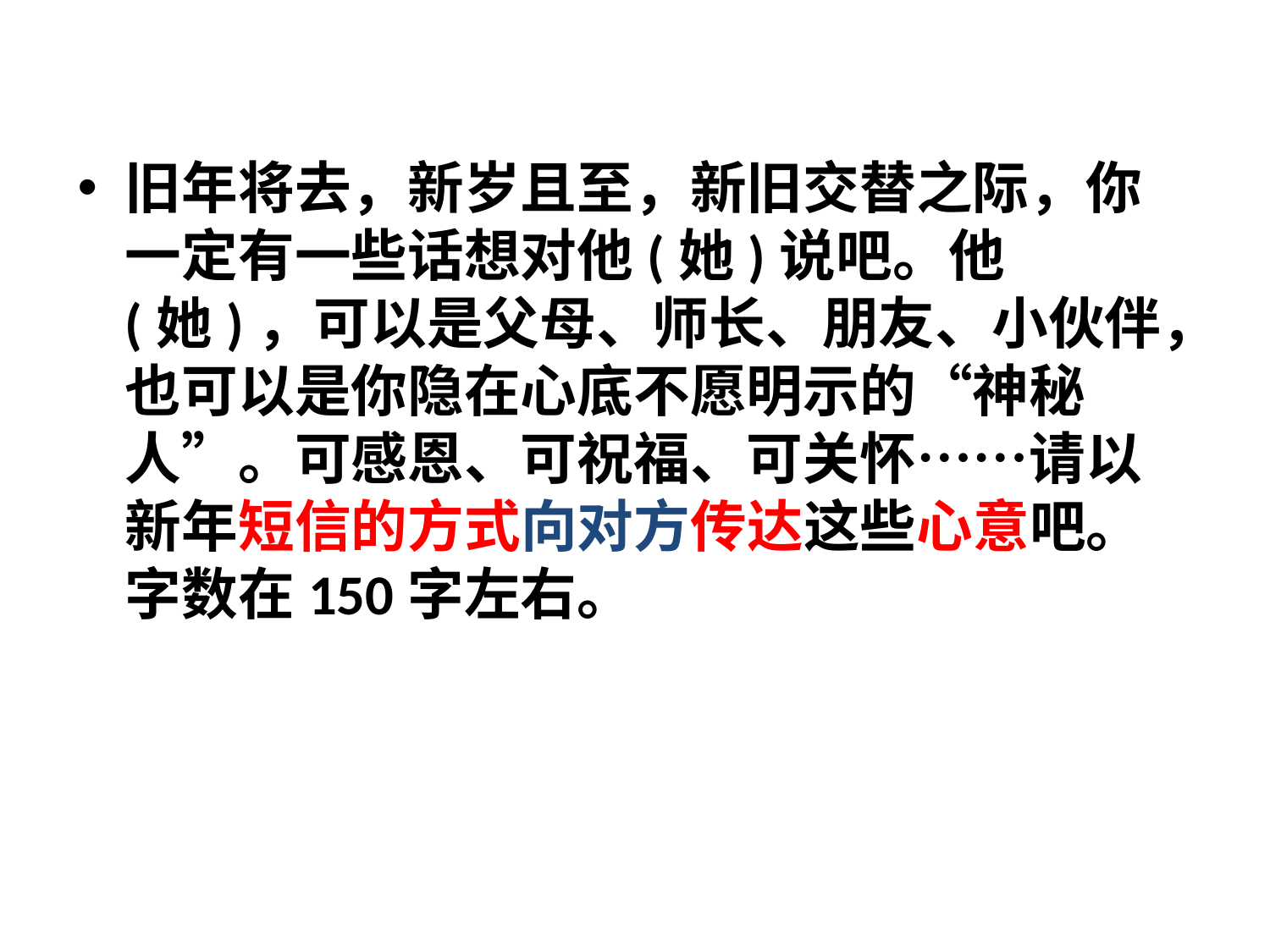

#
旧年将去，新岁且至，新旧交替之际，你一定有一些话想对他(她)说吧。他(她)，可以是父母、师长、朋友、小伙伴，也可以是你隐在心底不愿明示的“神秘人”。可感恩、可祝福、可关怀……请以新年短信的方式向对方传达这些心意吧。字数在150字左右。